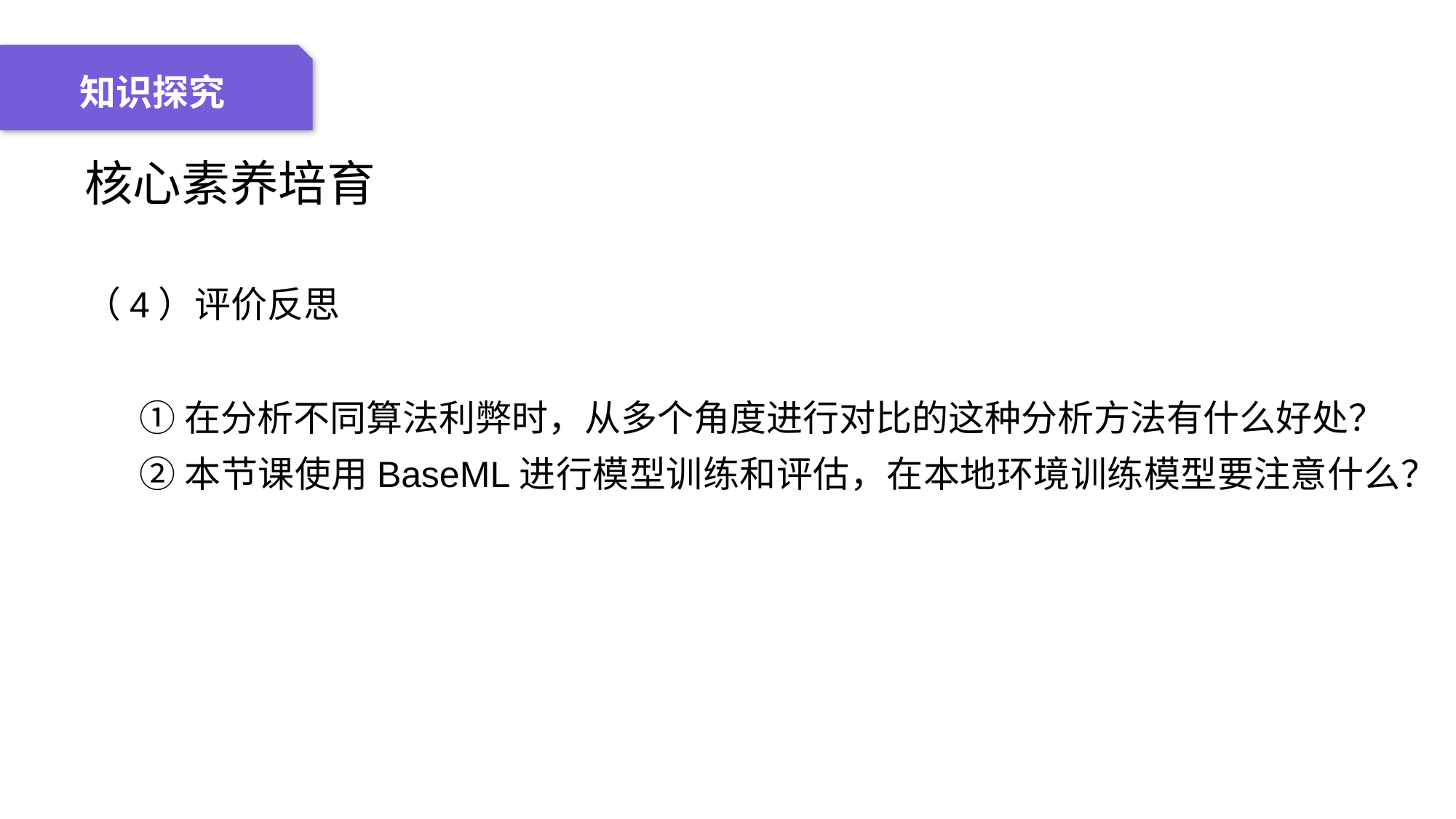

04 名词解释
01 准备过程
02 整体结构
03 重点说明
知识探究
核心素养培育

（4）评价反思

①在分析不同算法利弊时，从多个角度进行对比的这种分析方法有什么好处？
②本节课使用BaseML进行模型训练和评估，在本地环境训练模型要注意什么？